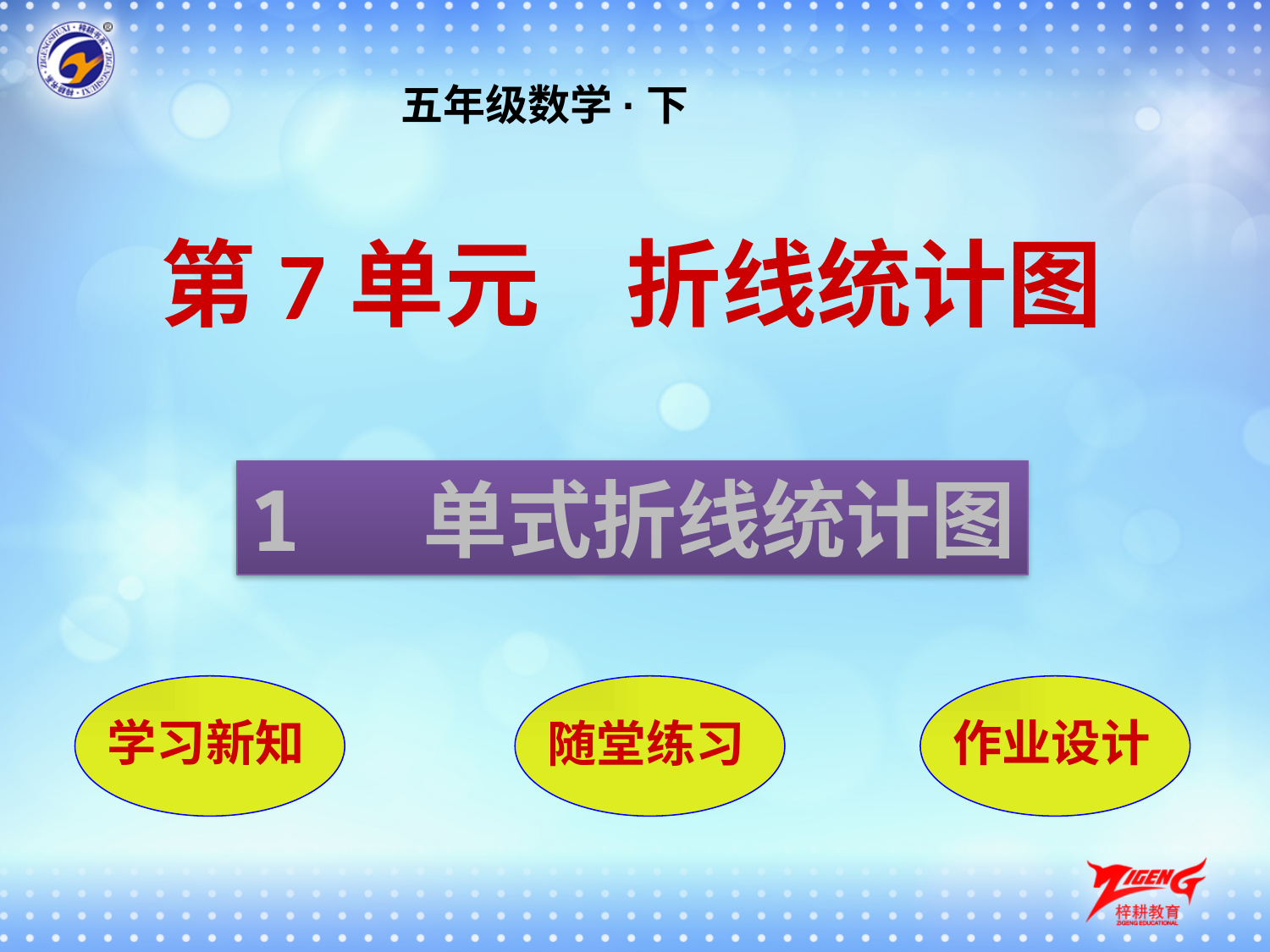

五年级数学·下
第7单元    折线统计图
1  单式折线统计图

学习新知

随堂练习

作业设计